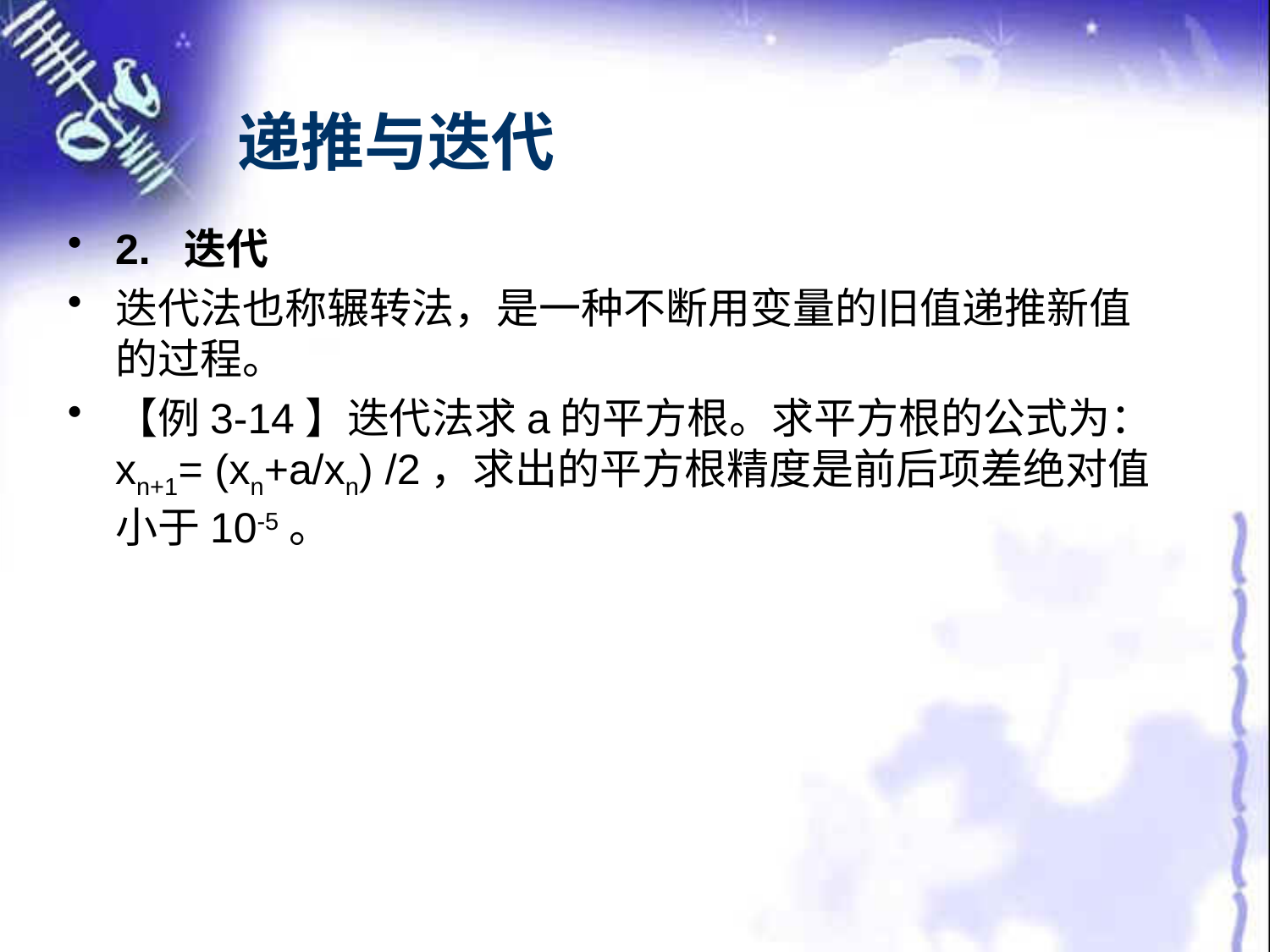

# 递推与迭代
2.  迭代
迭代法也称辗转法，是一种不断用变量的旧值递推新值的过程。
【例3-14】迭代法求a的平方根。求平方根的公式为：xn+1= (xn+a/xn) /2，求出的平方根精度是前后项差绝对值小于10-5。